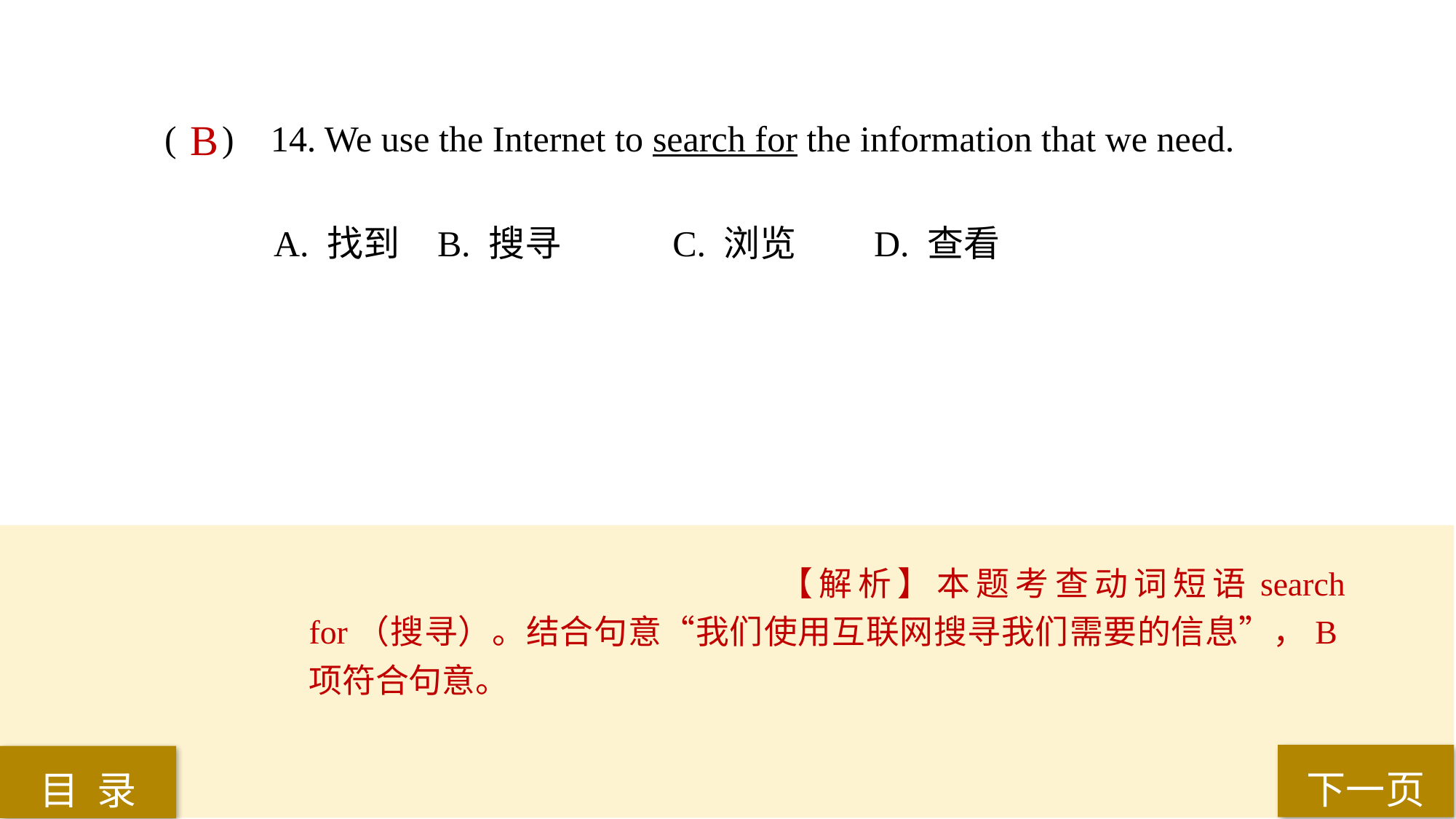

(     )    14. We use the Internet to search for the information that we need.

A. 找到 	B. 搜寻	 C. 浏览 	D. 查看
B
【解析】本题考查动词短语search for（搜寻）。结合句意“我们使用互联网搜寻我们需要的信息”，B项符合句意。